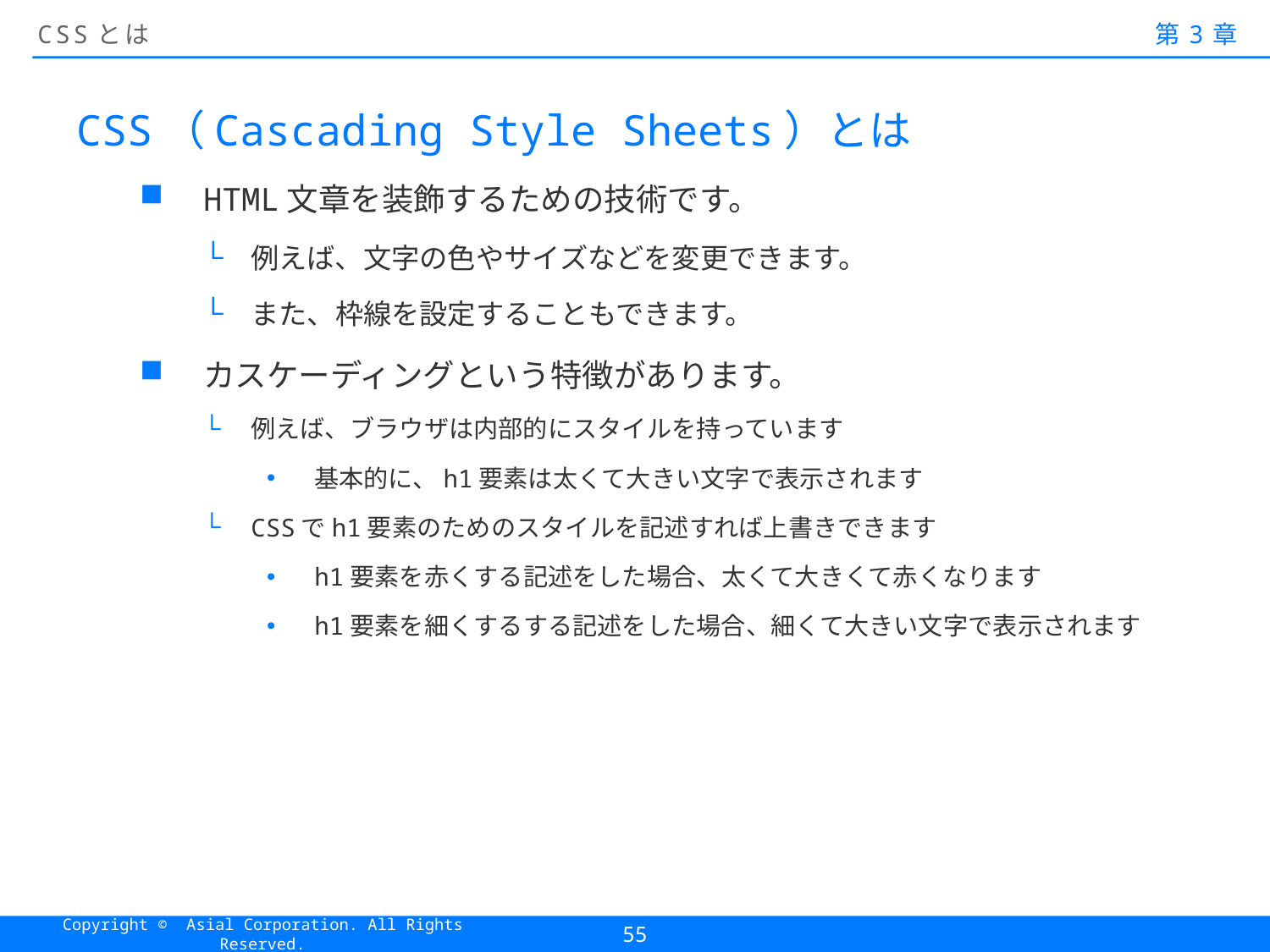

# CSSとは
第3章
CSS（Cascading Style Sheets）とは
HTML文章を装飾するための技術です。
例えば、文字の色やサイズなどを変更できます。
また、枠線を設定することもできます。
カスケーディングという特徴があります。
例えば、ブラウザは内部的にスタイルを持っています
基本的に、h1要素は太くて大きい文字で表示されます
CSSでh1要素のためのスタイルを記述すれば上書きできます
h1要素を赤くする記述をした場合、太くて大きくて赤くなります
h1要素を細くするする記述をした場合、細くて大きい文字で表示されます
55